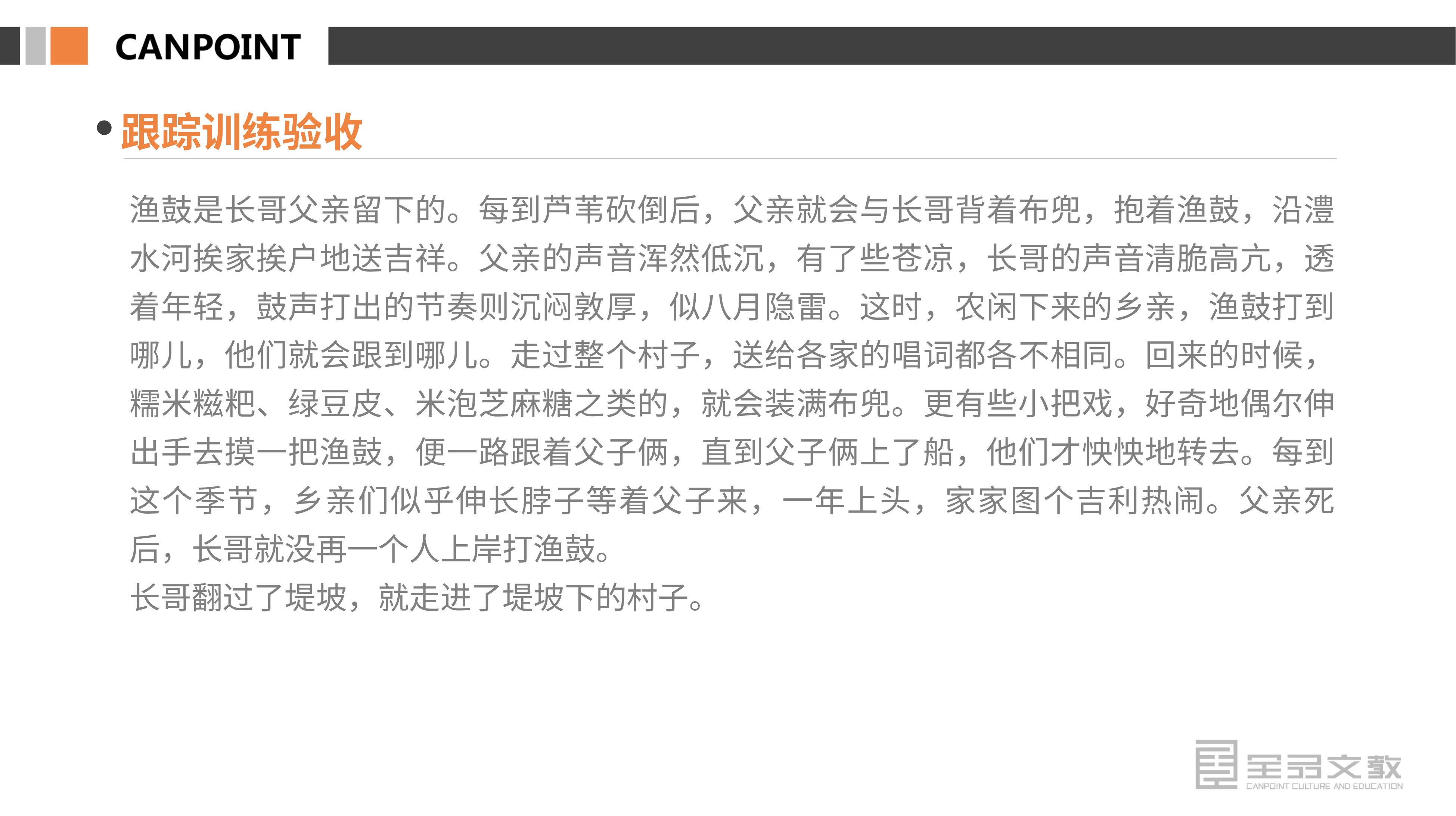

跟踪训练验收

渔鼓是长哥父亲留下的。每到芦苇砍倒后，父亲就会与长哥背着布兜，抱着渔鼓，沿澧水河挨家挨户地送吉祥。父亲的声音浑然低沉，有了些苍凉，长哥的声音清脆高亢，透着年轻，鼓声打出的节奏则沉闷敦厚，似八月隐雷。这时，农闲下来的乡亲，渔鼓打到哪儿，他们就会跟到哪儿。走过整个村子，送给各家的唱词都各不相同。回来的时候，糯米糍粑、绿豆皮、米泡芝麻糖之类的，就会装满布兜。更有些小把戏，好奇地偶尔伸出手去摸一把渔鼓，便一路跟着父子俩，直到父子俩上了船，他们才怏怏地转去。每到这个季节，乡亲们似乎伸长脖子等着父子来，一年上头，家家图个吉利热闹。父亲死后，长哥就没再一个人上岸打渔鼓。
长哥翻过了堤坡，就走进了堤坡下的村子。